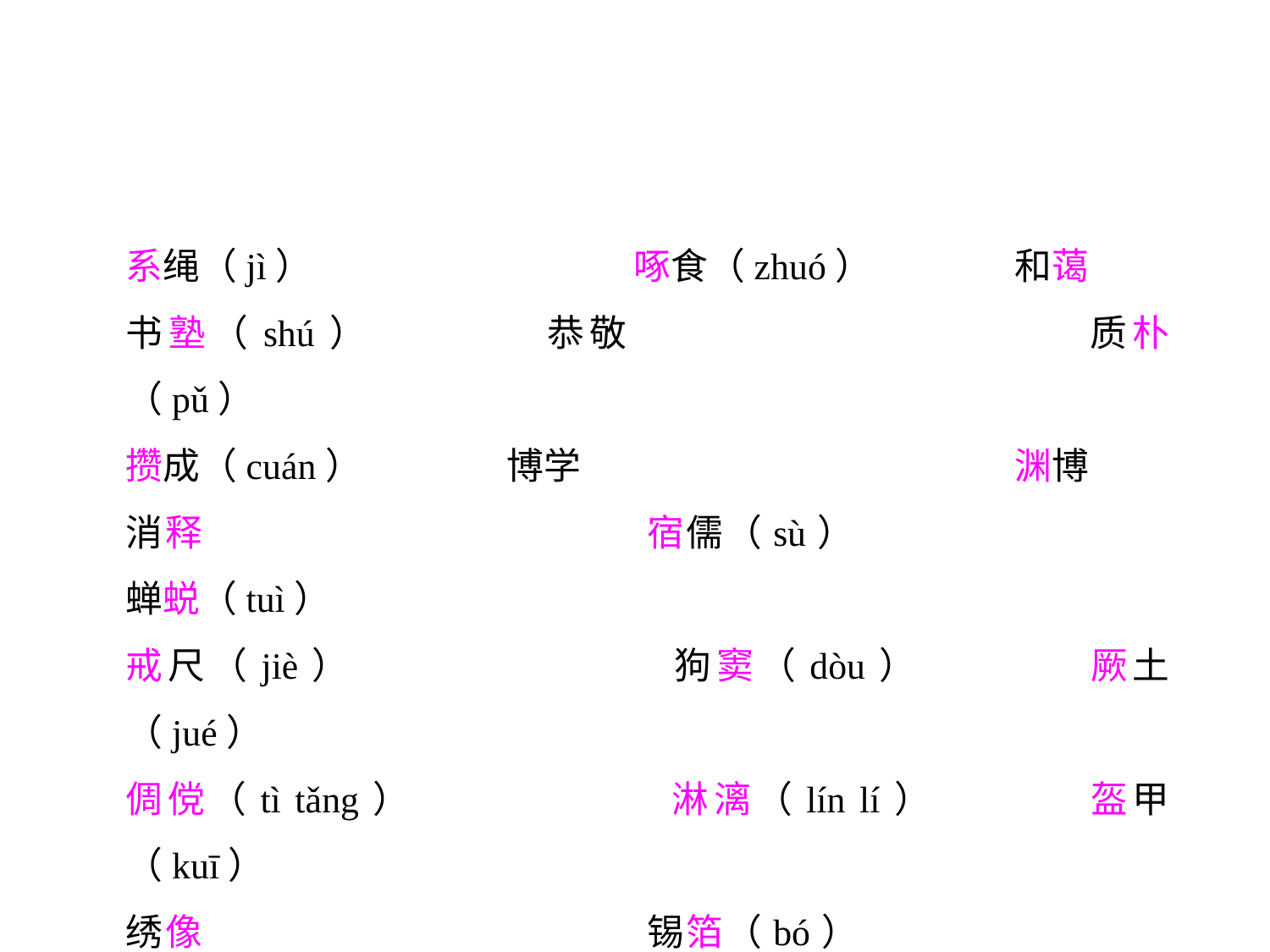

系绳（jì）			啄食（zhuó）		和蔼
书塾（shú）		恭敬				质朴（pǔ）
攒成（cuán）		博学				渊博
消释				宿儒（sù）			蝉蜕（tuì）
戒尺（jiè）			狗窦（dòu）		厥土（jué）
倜傥（tì tǎng）		淋漓（lín lí）		盔甲（kuī）
绣像				锡箔（bó）			绅士（shēn）
拗过去（ǎo）		金叵罗（pǒ）		人迹罕至（hǎn）
人声鼎沸（dǐng）